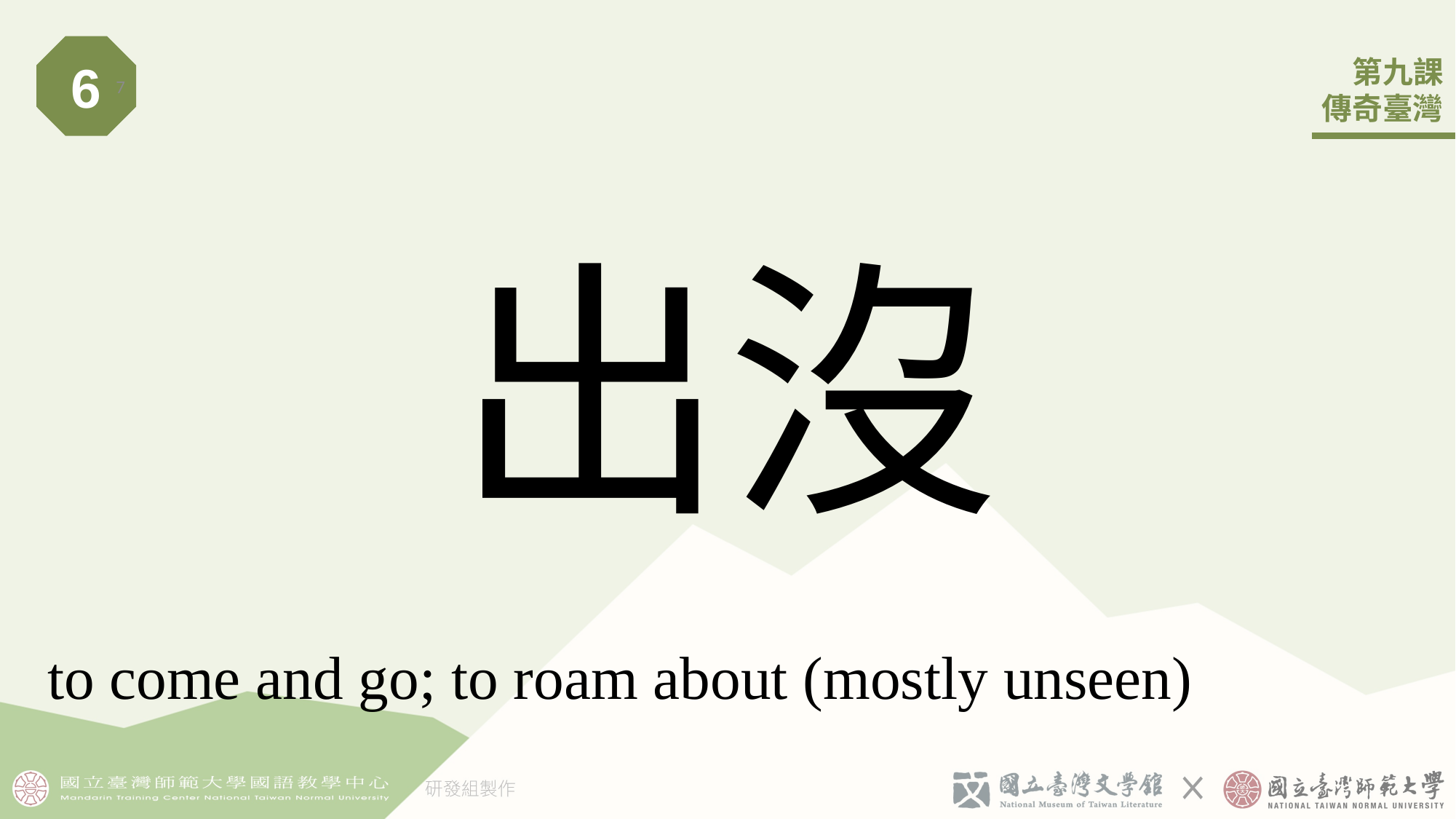

6
7
# 出沒󠇡
to come and go; to roam about (mostly unseen)